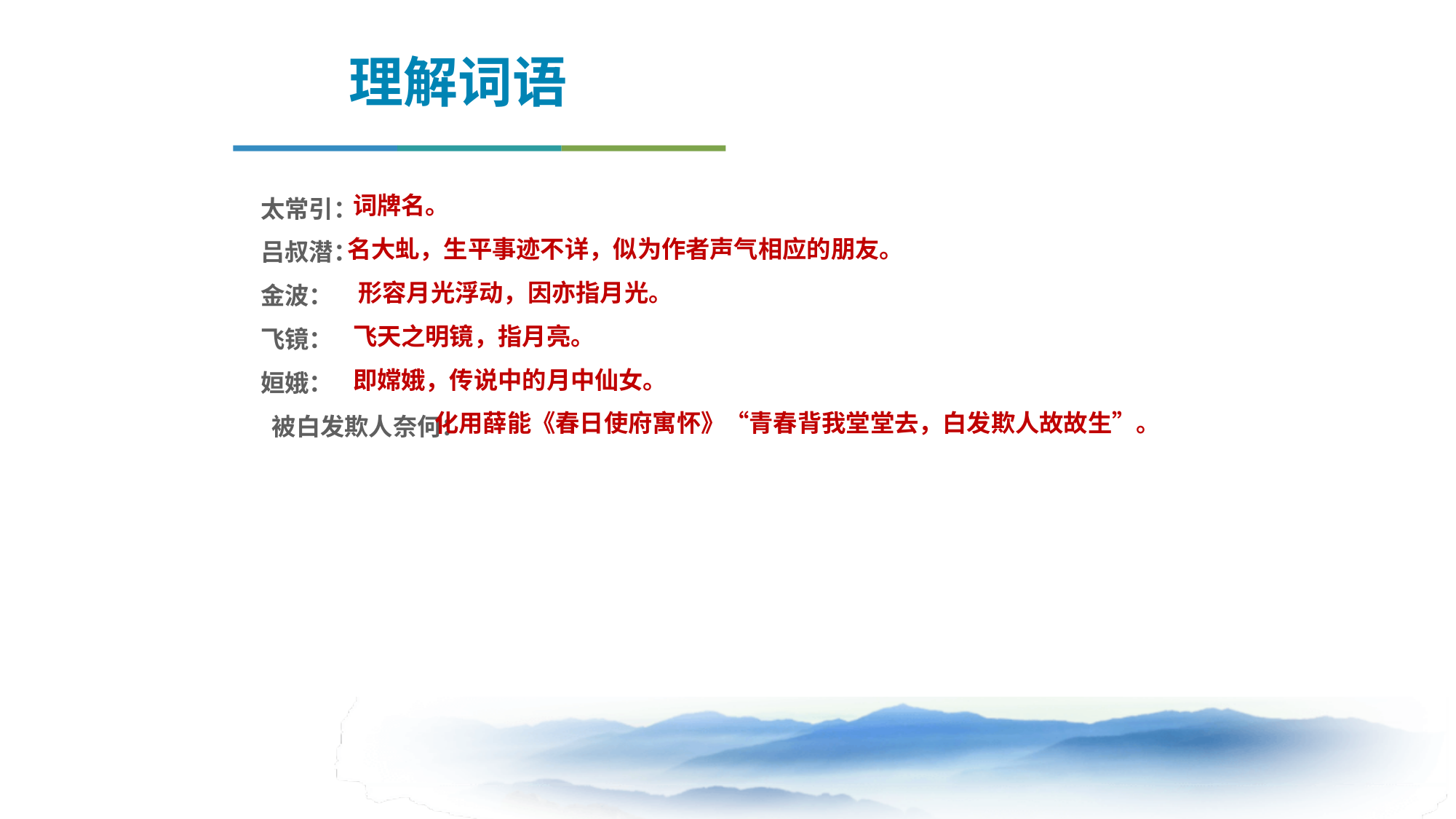

理解词语

太常引：
吕叔潜：
金波：
飞镜：
姮娥：
 被白发欺人奈何：
        词牌名。
        名大虬，生平事迹不详，似为作者声气相应的朋友。
         形容月光浮动，因亦指月光。
        飞天之明镜，指月亮。
        即嫦娥，传说中的月中仙女。
                       化用薛能《春日使府寓怀》“青春背我堂堂去，白发欺人故故生”。